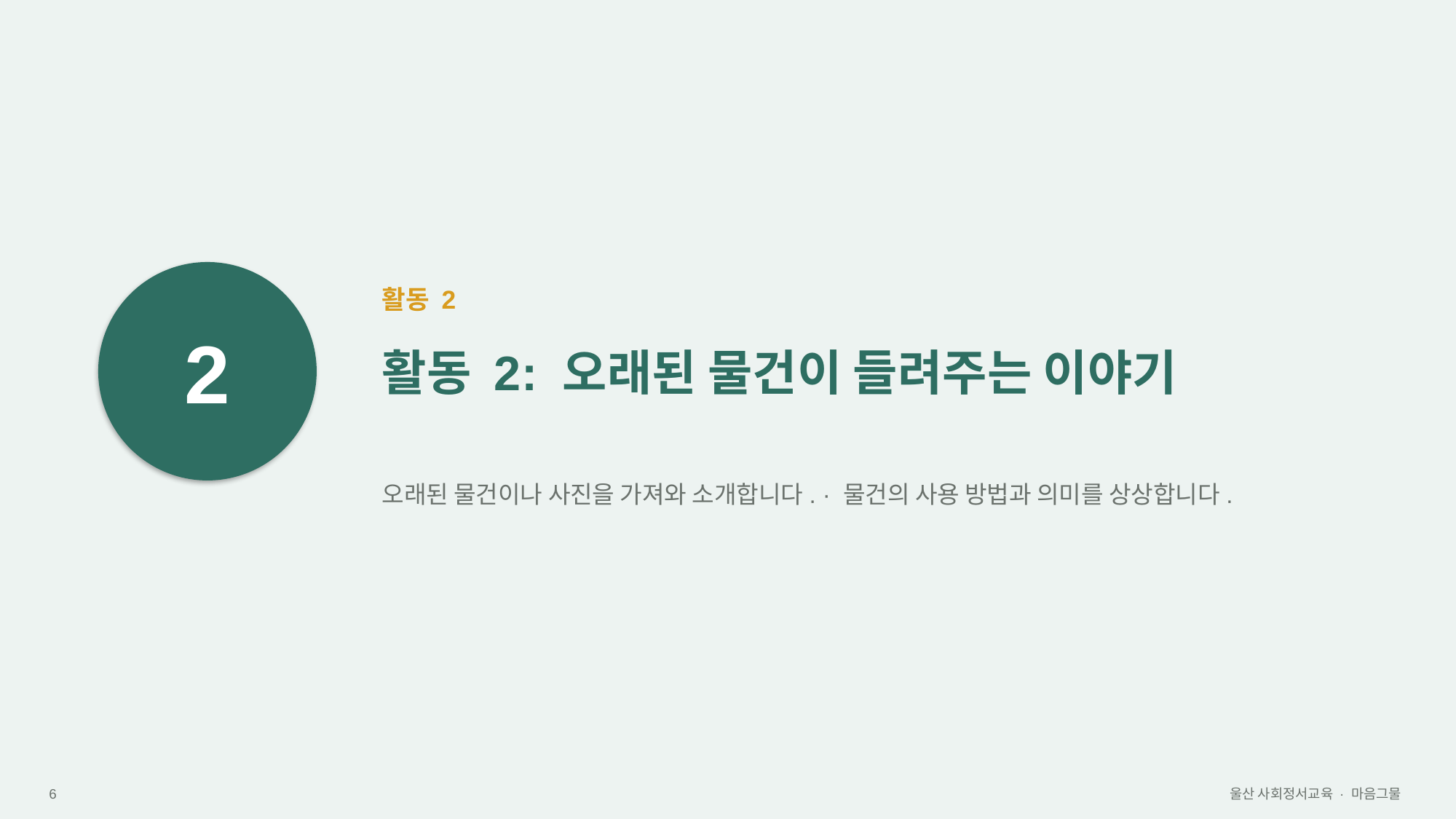

2
활동 2
활동 2: 오래된 물건이 들려주는 이야기
오래된 물건이나 사진을 가져와 소개합니다. · 물건의 사용 방법과 의미를 상상합니다.
6
울산 사회정서교육 · 마음그물